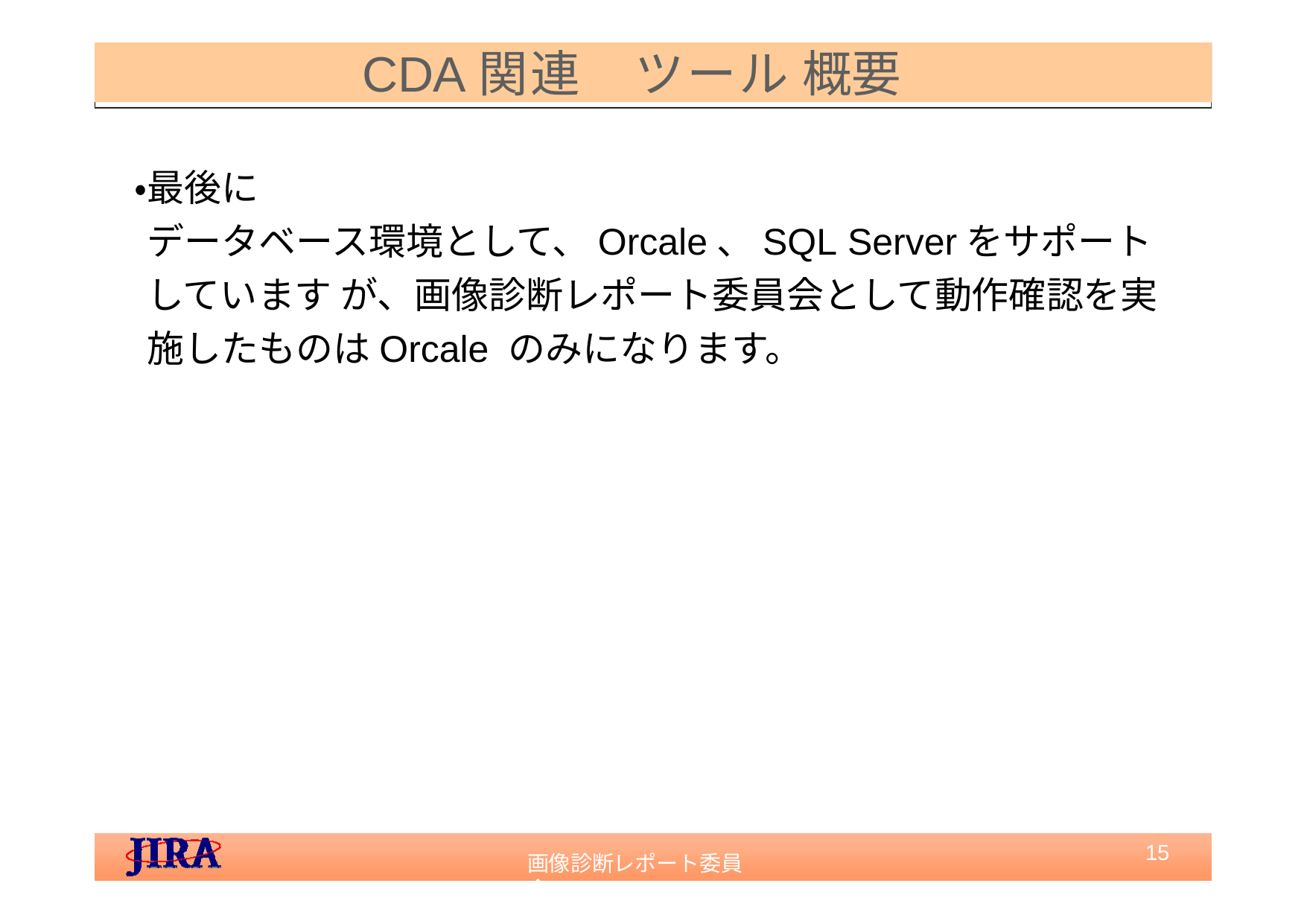

CDA関連　ツール 概要
・最後に
データベース環境として、Orcale、SQL Serverをサポートしています が、画像診断レポート委員会として動作確認を実施したものはOrcale のみになります。
15
画像診断レポート委員会